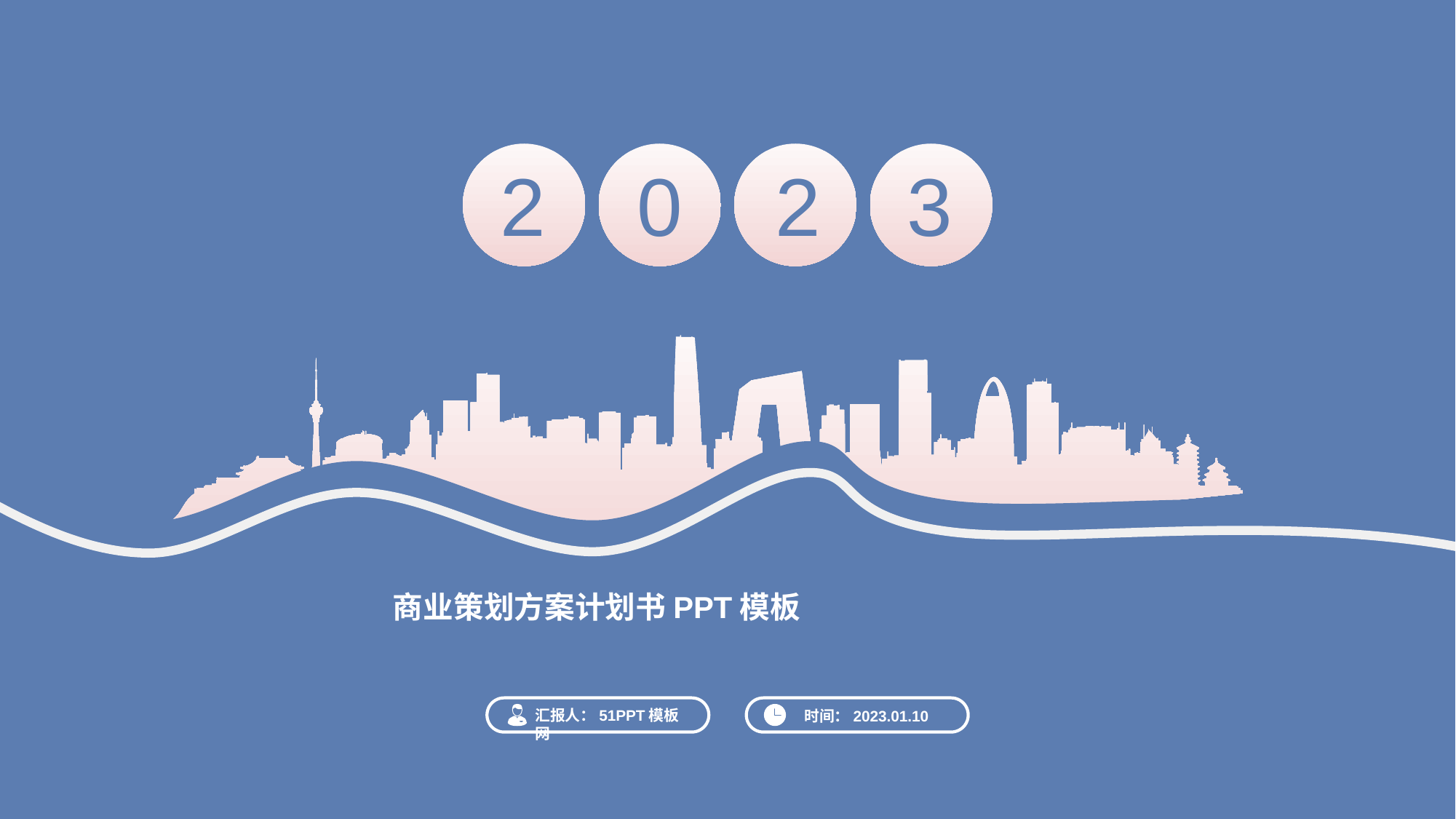

2

0

2

3

商业策划方案计划书PPT模板

汇报人：51PPT模板网
时间：2023.01.10